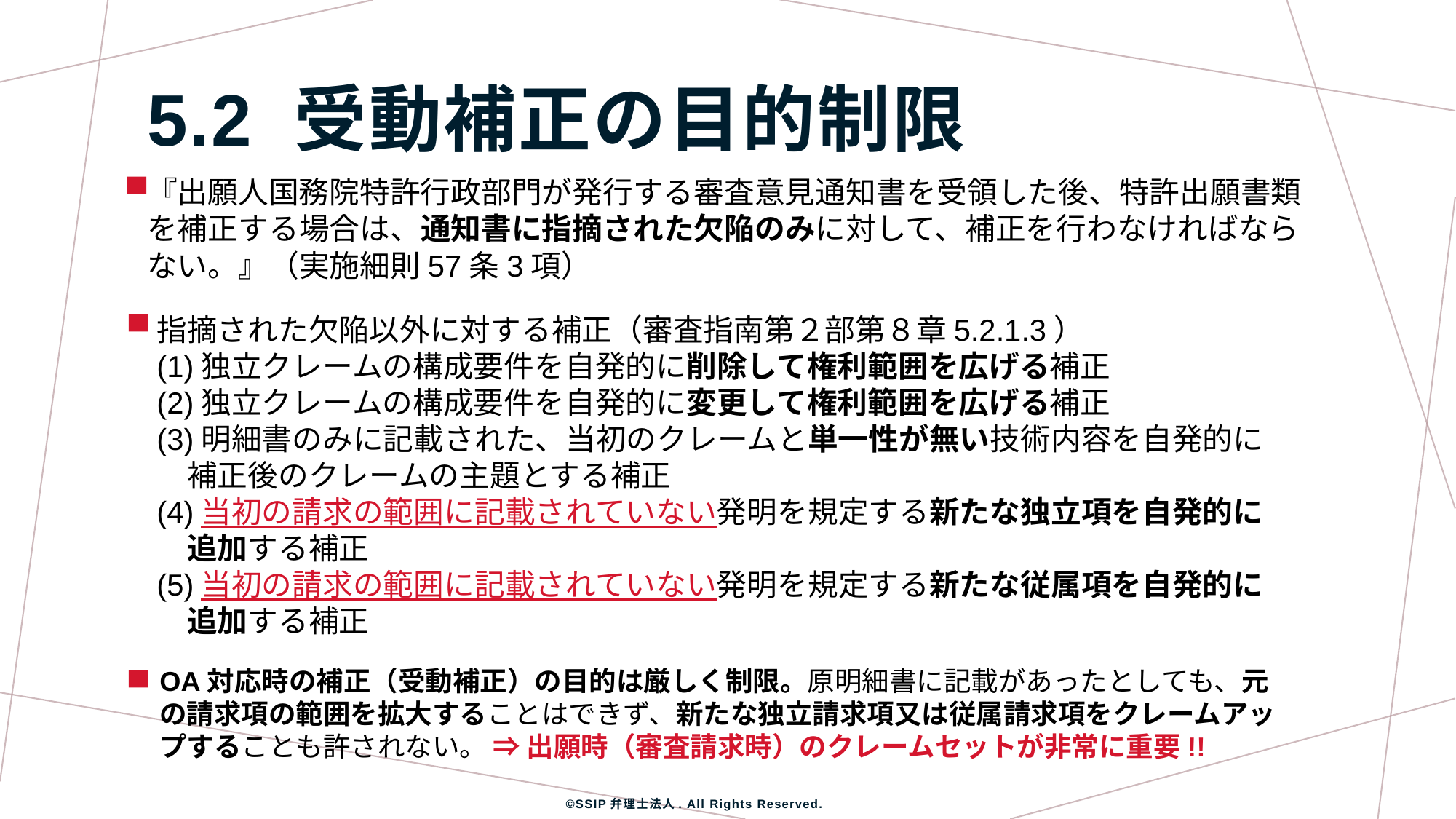

5.2 受動補正の目的制限
『出願人国務院特許行政部門が発行する審査意見通知書を受領した後、特許出願書類を補正する場合は、通知書に指摘された欠陥のみに対して、補正を行わなければならない。』（実施細則57条3項）

指摘された欠陥以外に対する補正（審査指南第２部第８章5.2.1.3）
(1)独立クレームの構成要件を自発的に削除して権利範囲を広げる補正
(2)独立クレームの構成要件を自発的に変更して権利範囲を広げる補正
(3)明細書のみに記載された、当初のクレームと単一性が無い技術内容を自発的に
　補正後のクレームの主題とする補正
(4)当初の請求の範囲に記載されていない発明を規定する新たな独立項を自発的に
　追加する補正
(5)当初の請求の範囲に記載されていない発明を規定する新たな従属項を自発的に
　追加する補正

OA対応時の補正（受動補正）の目的は厳しく制限。原明細書に記載があったとしても、元の請求項の範囲を拡大することはできず、新たな独立請求項又は従属請求項をクレームアップすることも許されない。 ⇒ 出願時（審査請求時）のクレームセットが非常に重要!!

©SSIP弁理士法人. All Rights Reserved.